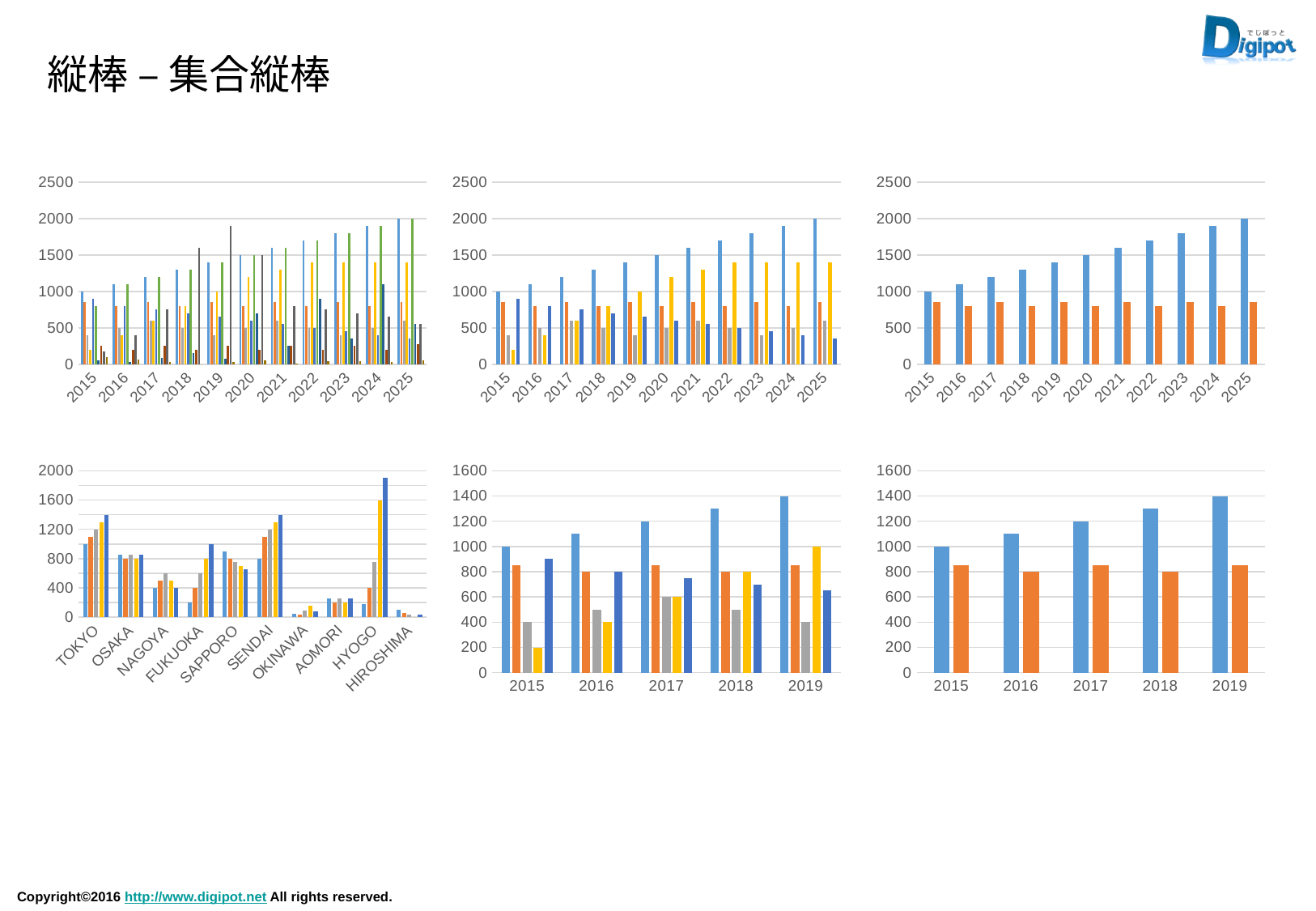

縦棒 – 集合縦棒

### Chart

| Category | TOKYO | OSAKA | NAGOYA | FUKUOKA | SAPPORO | SENDAI | OKINAWA | AOMORI | HYOGO | HIROSHIMA |
|---|---|---|---|---|---|---|---|---|---|---|
| 2015 | 1000.0 | 850.0 | 400.0 | 200.0 | 900.0 | 800.0 | 50.0 | 250.0 | 180.0 | 100.0 |
| 2016 | 1100.0 | 800.0 | 500.0 | 400.0 | 800.0 | 1100.0 | 30.0 | 200.0 | 400.0 | 60.0 |
| 2017 | 1200.0 | 850.0 | 600.0 | 600.0 | 750.0 | 1200.0 | 90.0 | 250.0 | 750.0 | 30.0 |
| 2018 | 1300.0 | 800.0 | 500.0 | 800.0 | 700.0 | 1300.0 | 150.0 | 200.0 | 1600.0 | 0.0 |
| 2019 | 1400.0 | 850.0 | 400.0 | 1000.0 | 650.0 | 1400.0 | 80.0 | 250.0 | 1900.0 | 30.0 |
| 2020 | 1500.0 | 800.0 | 500.0 | 1200.0 | 600.0 | 1500.0 | 700.0 | 200.0 | 1500.0 | 50.0 |
| 2021 | 1600.0 | 850.0 | 600.0 | 1300.0 | 550.0 | 1600.0 | 250.0 | 250.0 | 800.0 | 10.0 |
| 2022 | 1700.0 | 800.0 | 500.0 | 1400.0 | 500.0 | 1700.0 | 900.0 | 200.0 | 750.0 | 40.0 |
| 2023 | 1800.0 | 850.0 | 400.0 | 1400.0 | 450.0 | 1800.0 | 350.0 | 250.0 | 700.0 | 45.0 |
| 2024 | 1900.0 | 800.0 | 500.0 | 1400.0 | 400.0 | 1900.0 | 1100.0 | 200.0 | 650.0 | 30.0 |
| 2025 | 2000.0 | 850.0 | 600.0 | 1400.0 | 350.0 | 2000.0 | 550.0 | 280.0 | 550.0 | 50.0 |

### Chart

| Category | TOKYO | OSAKA | NAGOYA | FUKUOKA | SAPPORO |
|---|---|---|---|---|---|
| 2015 | 1000.0 | 850.0 | 400.0 | 200.0 | 900.0 |
| 2016 | 1100.0 | 800.0 | 500.0 | 400.0 | 800.0 |
| 2017 | 1200.0 | 850.0 | 600.0 | 600.0 | 750.0 |
| 2018 | 1300.0 | 800.0 | 500.0 | 800.0 | 700.0 |
| 2019 | 1400.0 | 850.0 | 400.0 | 1000.0 | 650.0 |
| 2020 | 1500.0 | 800.0 | 500.0 | 1200.0 | 600.0 |
| 2021 | 1600.0 | 850.0 | 600.0 | 1300.0 | 550.0 |
| 2022 | 1700.0 | 800.0 | 500.0 | 1400.0 | 500.0 |
| 2023 | 1800.0 | 850.0 | 400.0 | 1400.0 | 450.0 |
| 2024 | 1900.0 | 800.0 | 500.0 | 1400.0 | 400.0 |
| 2025 | 2000.0 | 850.0 | 600.0 | 1400.0 | 350.0 |

### Chart

| Category | TOKYO | OSAKA |
|---|---|---|
| 2015 | 1000.0 | 850.0 |
| 2016 | 1100.0 | 800.0 |
| 2017 | 1200.0 | 850.0 |
| 2018 | 1300.0 | 800.0 |
| 2019 | 1400.0 | 850.0 |
| 2020 | 1500.0 | 800.0 |
| 2021 | 1600.0 | 850.0 |
| 2022 | 1700.0 | 800.0 |
| 2023 | 1800.0 | 850.0 |
| 2024 | 1900.0 | 800.0 |
| 2025 | 2000.0 | 850.0 |

### Chart

| Category | 2015 | 2016 | 2017 | 2018 | 2019 |
|---|---|---|---|---|---|
| TOKYO | 1000.0 | 1100.0 | 1200.0 | 1300.0 | 1400.0 |
| OSAKA | 850.0 | 800.0 | 850.0 | 800.0 | 850.0 |
| NAGOYA | 400.0 | 500.0 | 600.0 | 500.0 | 400.0 |
| FUKUOKA | 200.0 | 400.0 | 600.0 | 800.0 | 1000.0 |
| SAPPORO | 900.0 | 800.0 | 750.0 | 700.0 | 650.0 |
| SENDAI | 800.0 | 1100.0 | 1200.0 | 1300.0 | 1400.0 |
| OKINAWA | 50.0 | 30.0 | 90.0 | 150.0 | 80.0 |
| AOMORI | 250.0 | 200.0 | 250.0 | 200.0 | 250.0 |
| HYOGO | 180.0 | 400.0 | 750.0 | 1600.0 | 1900.0 |
| HIROSHIMA | 100.0 | 60.0 | 30.0 | 0.0 | 30.0 |

### Chart

| Category | TOKYO | OSAKA | NAGOYA | FUKUOKA | SAPPORO |
|---|---|---|---|---|---|
| 2015 | 1000.0 | 850.0 | 400.0 | 200.0 | 900.0 |
| 2016 | 1100.0 | 800.0 | 500.0 | 400.0 | 800.0 |
| 2017 | 1200.0 | 850.0 | 600.0 | 600.0 | 750.0 |
| 2018 | 1300.0 | 800.0 | 500.0 | 800.0 | 700.0 |
| 2019 | 1400.0 | 850.0 | 400.0 | 1000.0 | 650.0 |

### Chart

| Category | TOKYO | OSAKA |
|---|---|---|
| 2015 | 1000.0 | 850.0 |
| 2016 | 1100.0 | 800.0 |
| 2017 | 1200.0 | 850.0 |
| 2018 | 1300.0 | 800.0 |
| 2019 | 1400.0 | 850.0 |